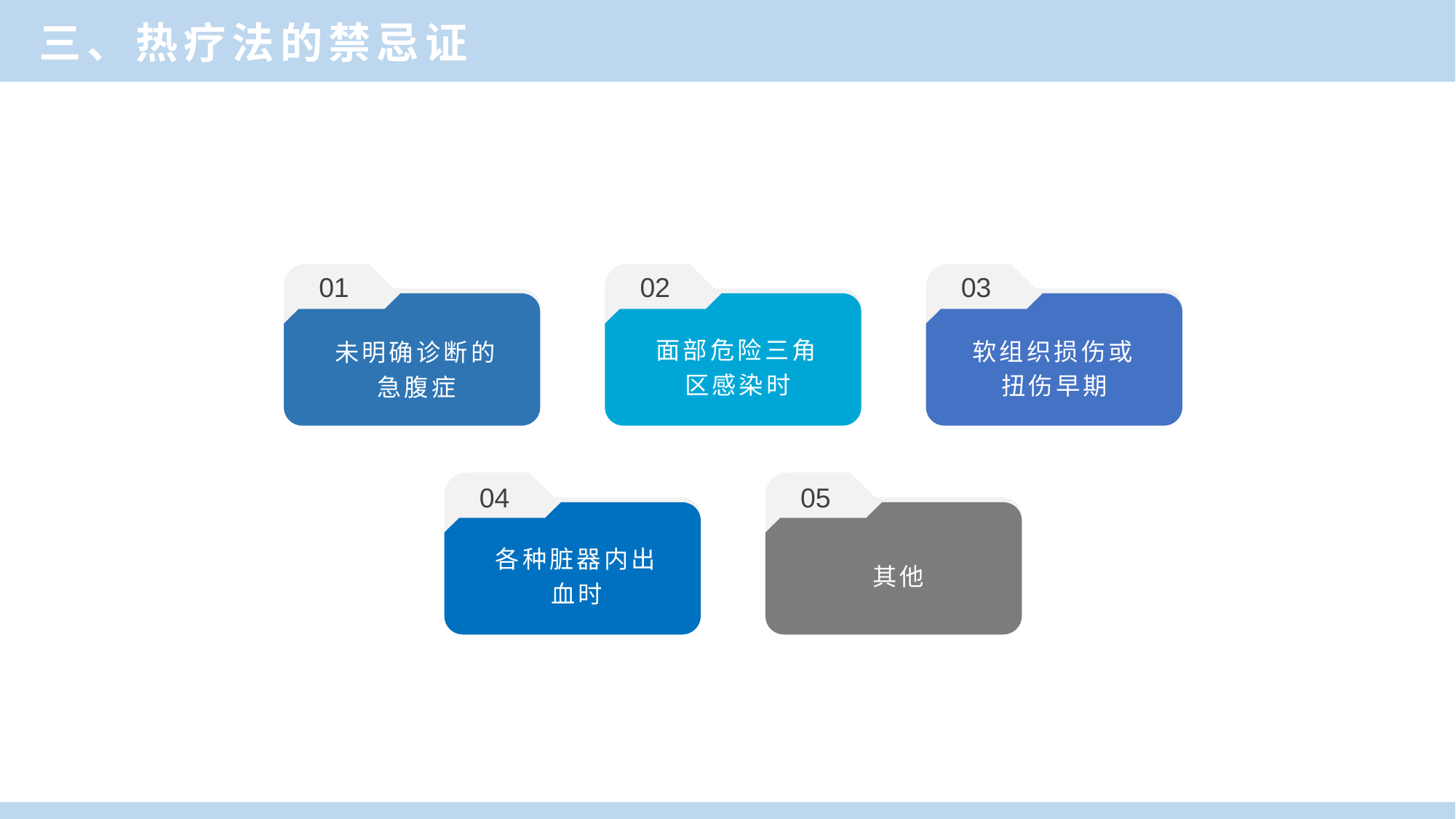

三、热疗法的禁忌证

01
02
03

面部危险三角区感染时
软组织损伤或扭伤早期
未明确诊断的急腹症

04
05

各种脏器内出血时
其他